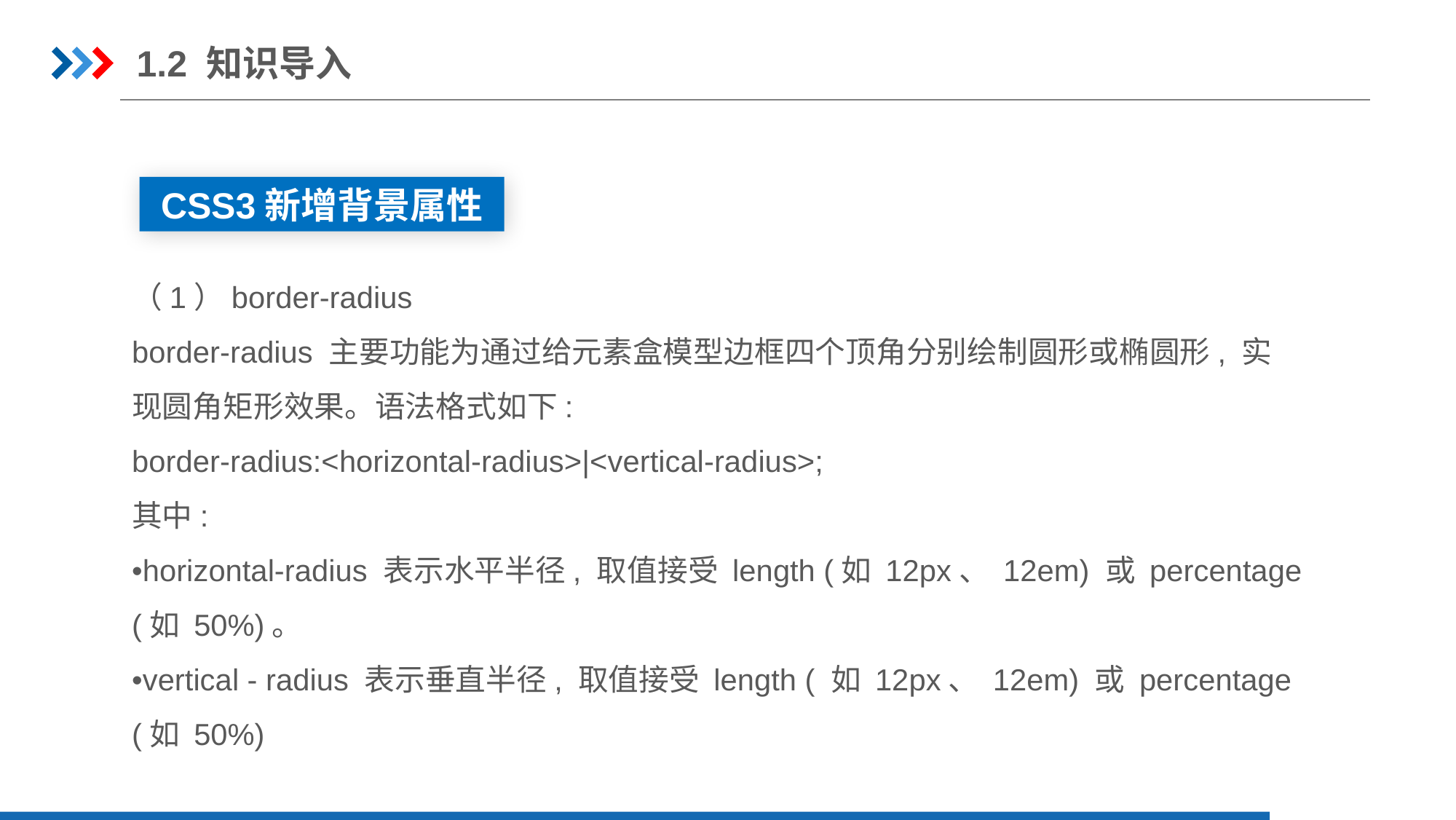

1.2 知识导入
CSS3新增背景属性
（1）border-radius
border-radius 主要功能为通过给元素盒模型边框四个顶角分别绘制圆形或椭圆形, 实
现圆角矩形效果。语法格式如下:
border-radius:<horizontal-radius>|<vertical-radius>;
其中:
•horizontal-radius 表示水平半径, 取值接受 length (如 12px、 12em) 或 percentage
(如 50%)。
•vertical - radius 表示垂直半径, 取值接受 length ( 如 12px、 12em) 或 percentage
(如 50%)